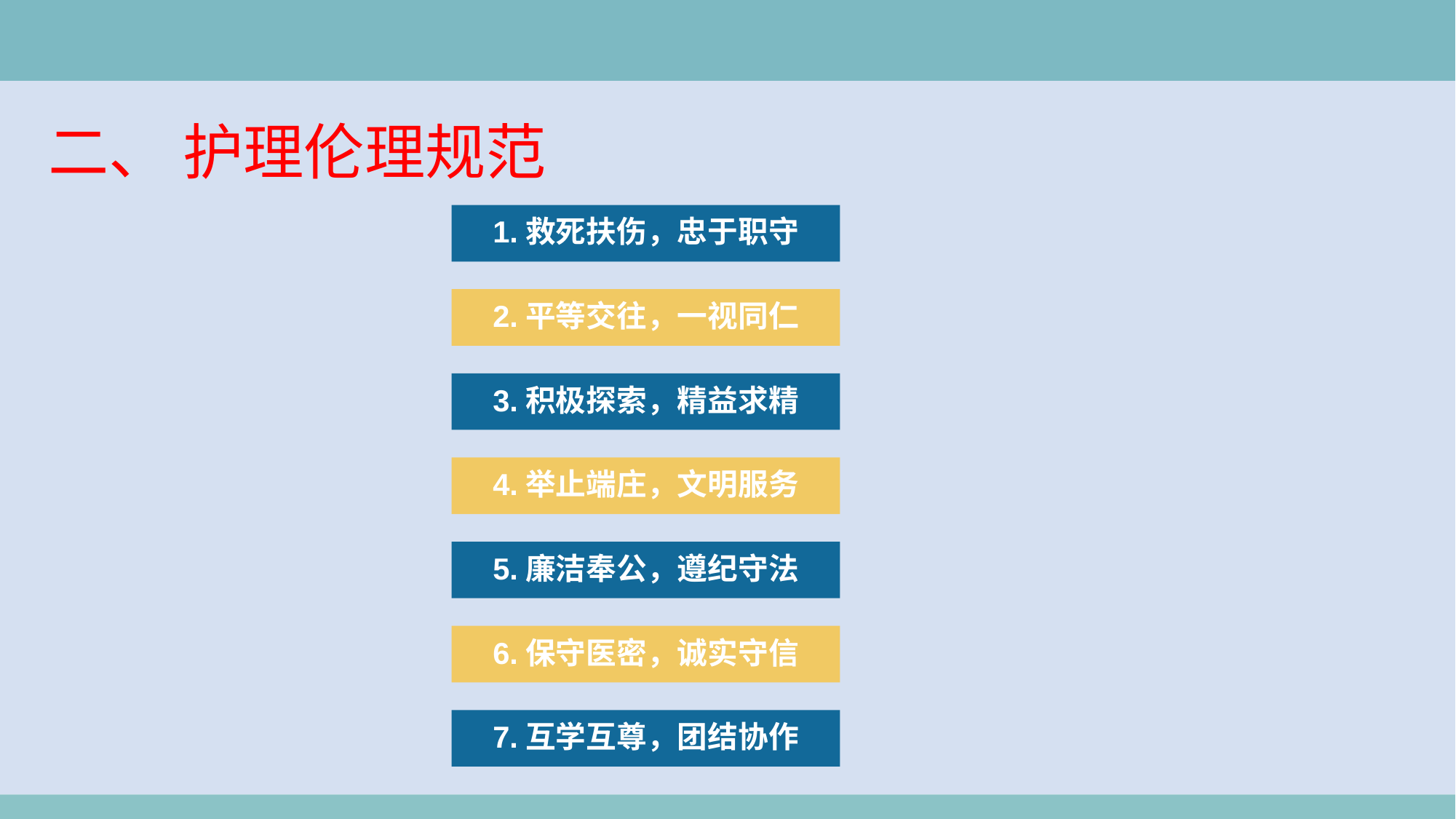

二、 护理伦理规范
1.救死扶伤，忠于职守
2.平等交往，一视同仁
3.积极探索，精益求精
4.举止端庄，文明服务
5.廉洁奉公，遵纪守法
6.保守医密，诚实守信
7.互学互尊，团结协作